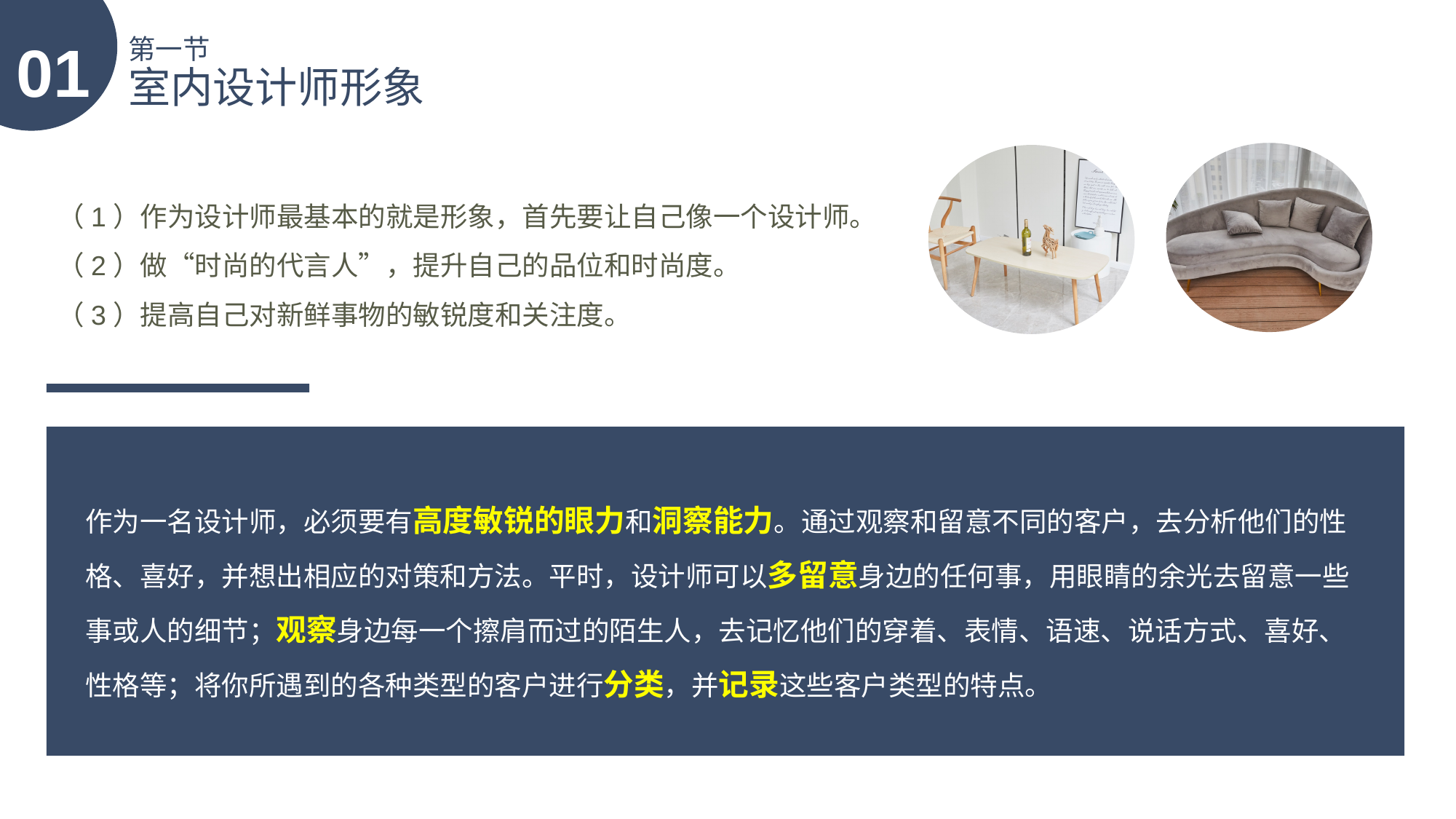

01
第一节
室内设计师形象

（1）作为设计师最基本的就是形象，首先要让自己像一个设计师。
（2）做“时尚的代言人”，提升自己的品位和时尚度。
（3）提高自己对新鲜事物的敏锐度和关注度。

作为一名设计师，必须要有高度敏锐的眼力和洞察能力。通过观察和留意不同的客户，去分析他们的性格、喜好，并想出相应的对策和方法。平时，设计师可以多留意身边的任何事，用眼睛的余光去留意一些事或人的细节；观察身边每一个擦肩而过的陌生人，去记忆他们的穿着、表情、语速、说话方式、喜好、性格等；将你所遇到的各种类型的客户进行分类，并记录这些客户类型的特点。